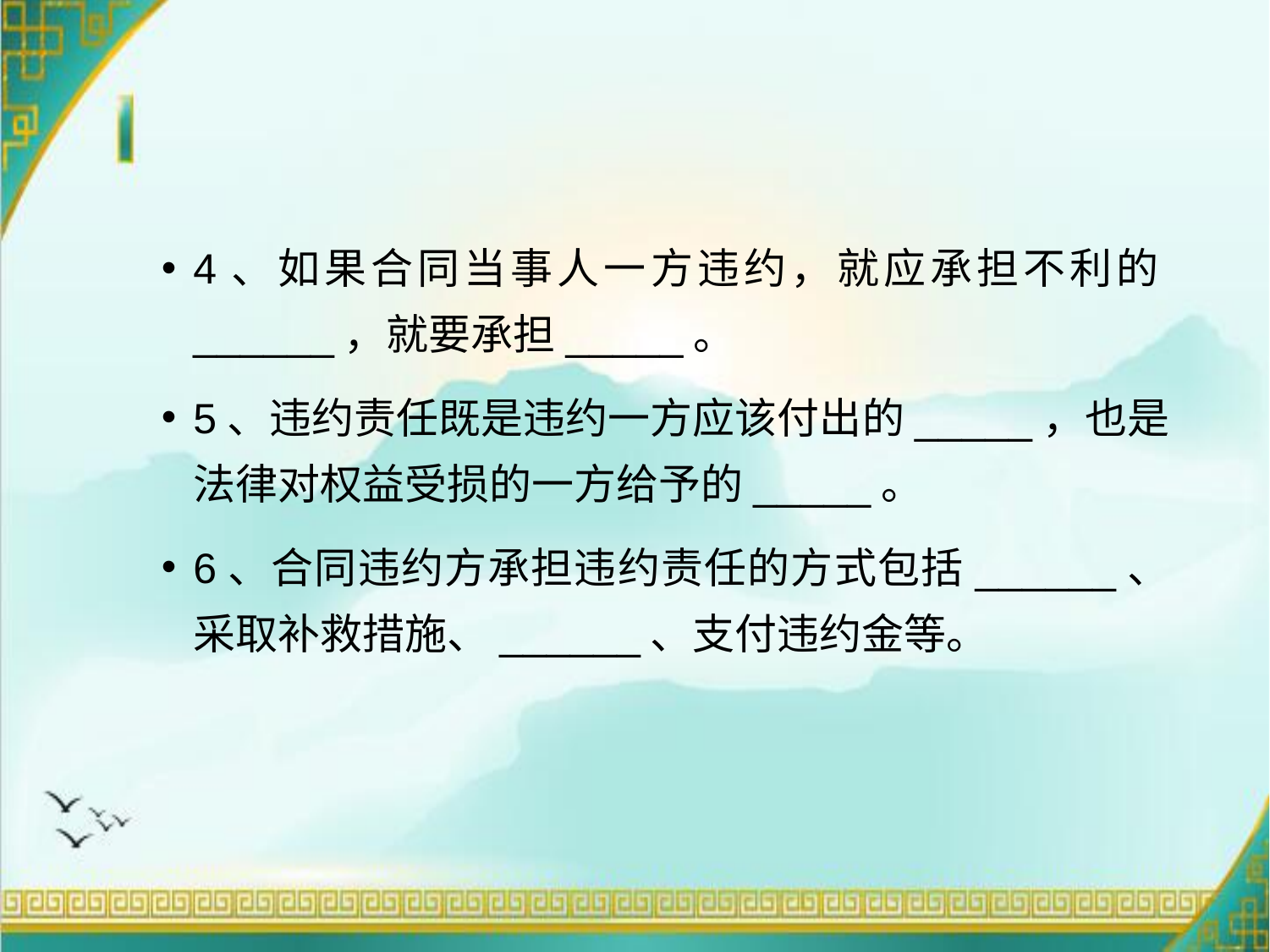

4、如果合同当事人一方违约，就应承担不利的______，就要承担_____。
5、违约责任既是违约一方应该付出的_____，也是法律对权益受损的一方给予的_____。
6、合同违约方承担违约责任的方式包括______、采取补救措施、______、支付违约金等。